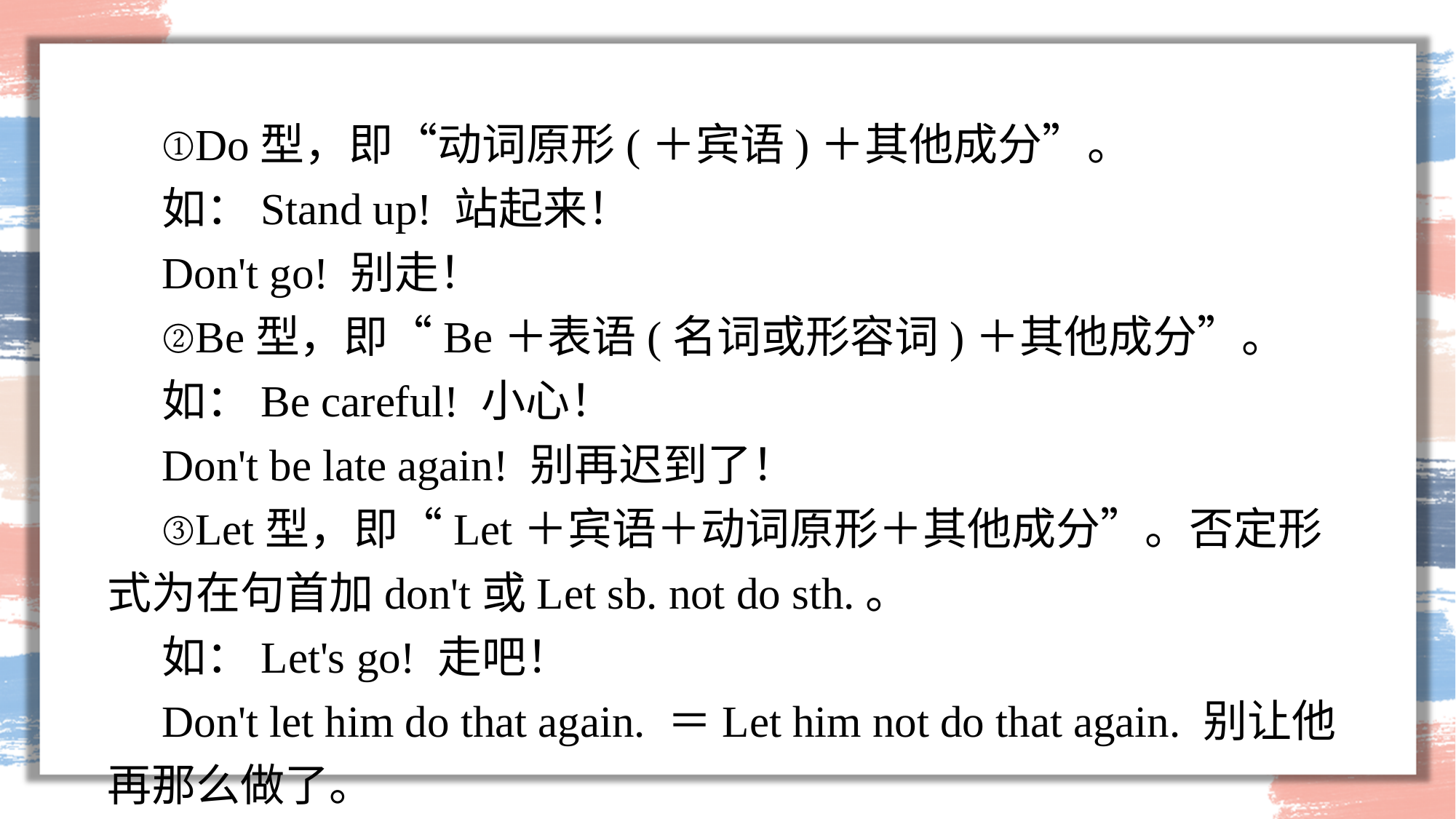

①Do型，即“动词原形(＋宾语)＋其他成分”。
如：Stand up! 站起来！
Don't go! 别走！
②Be型，即“Be＋表语(名词或形容词)＋其他成分”。
如：Be careful! 小心！
Don't be late again! 别再迟到了！
③Let型，即“Let＋宾语＋动词原形＋其他成分”。否定形式为在句首加don't或Let sb. not do sth.。
如：Let's go! 走吧！
Don't let him do that again. ＝Let him not do that again. 别让他再那么做了。